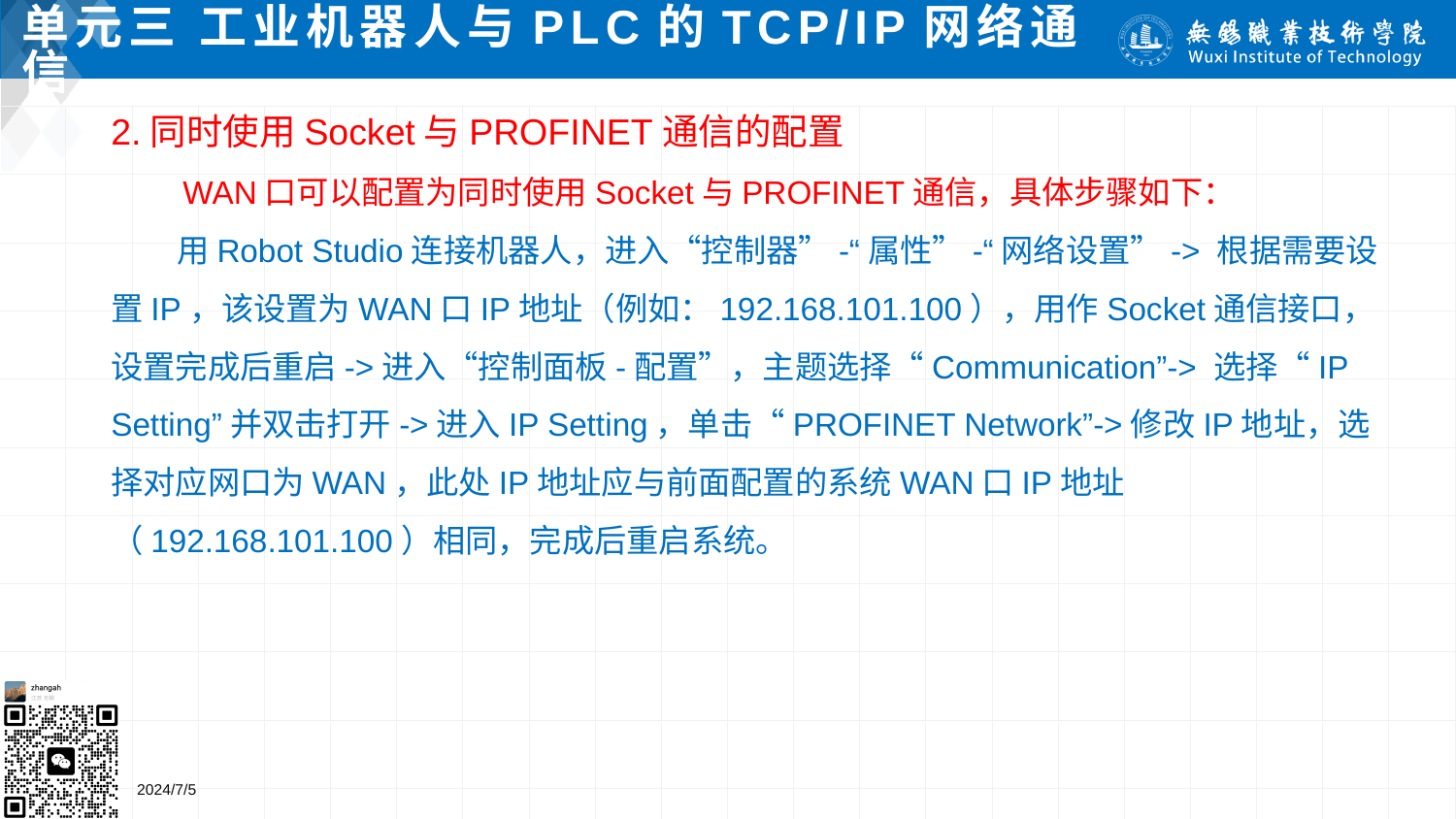

# 单元三 工业机器人与PLC的TCP/IP网络通信
2.同时使用Socket与PROFINET通信的配置
        WAN口可以配置为同时使用Socket与PROFINET通信，具体步骤如下：
        用Robot Studio连接机器人，进入“控制器”-“属性”-“网络设置”-> 根据需要设置IP，该设置为WAN口IP地址（例如：192.168.101.100），用作Socket通信接口，设置完成后重启->进入“控制面板-配置”，主题选择“Communication”-> 选择“IP Setting”并双击打开->进入IP Setting，单击“PROFINET Network”->修改IP地址，选择对应网口为WAN，此处IP地址应与前面配置的系统WAN口IP地址（192.168.101.100）相同，完成后重启系统。
2024/7/5